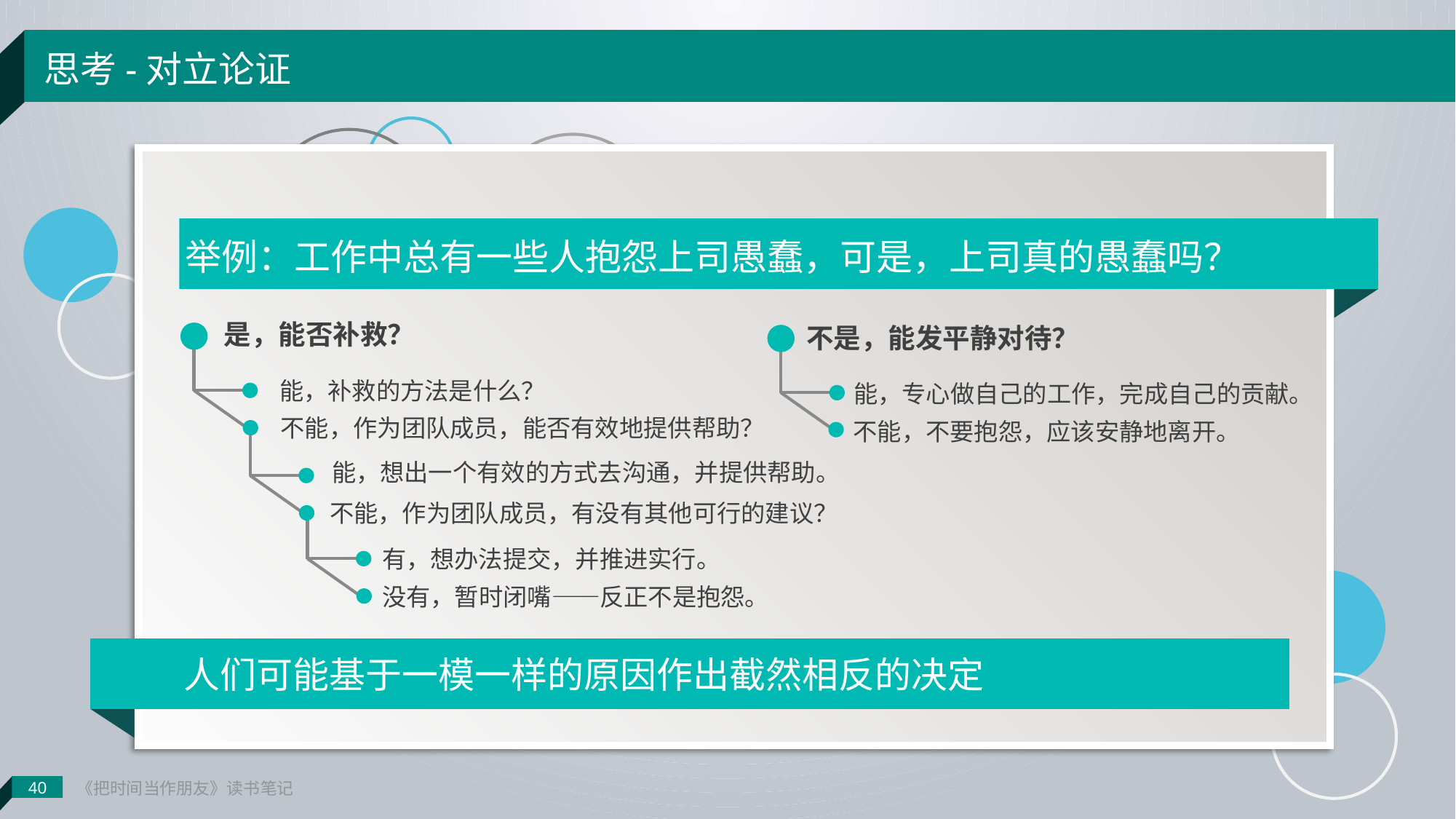

40
《把时间当作朋友》读书笔记

思考-对立论证

举例：工作中总有一些人抱怨上司愚蠢，可是，上司真的愚蠢吗？
人们可能基于一模一样的原因作出截然相反的决定
是，能否补救？

能，补救的方法是什么？
不能，作为团队成员，能否有效地提供帮助？

能，想出一个有效的方式去沟通，并提供帮助。
不能，作为团队成员，有没有其他可行的建议？

有，想办法提交，并推进实行。
没有，暂时闭嘴——反正不是抱怨。
不是，能发平静对待？

能，专心做自己的工作，完成自己的贡献。
不能，不要抱怨，应该安静地离开。